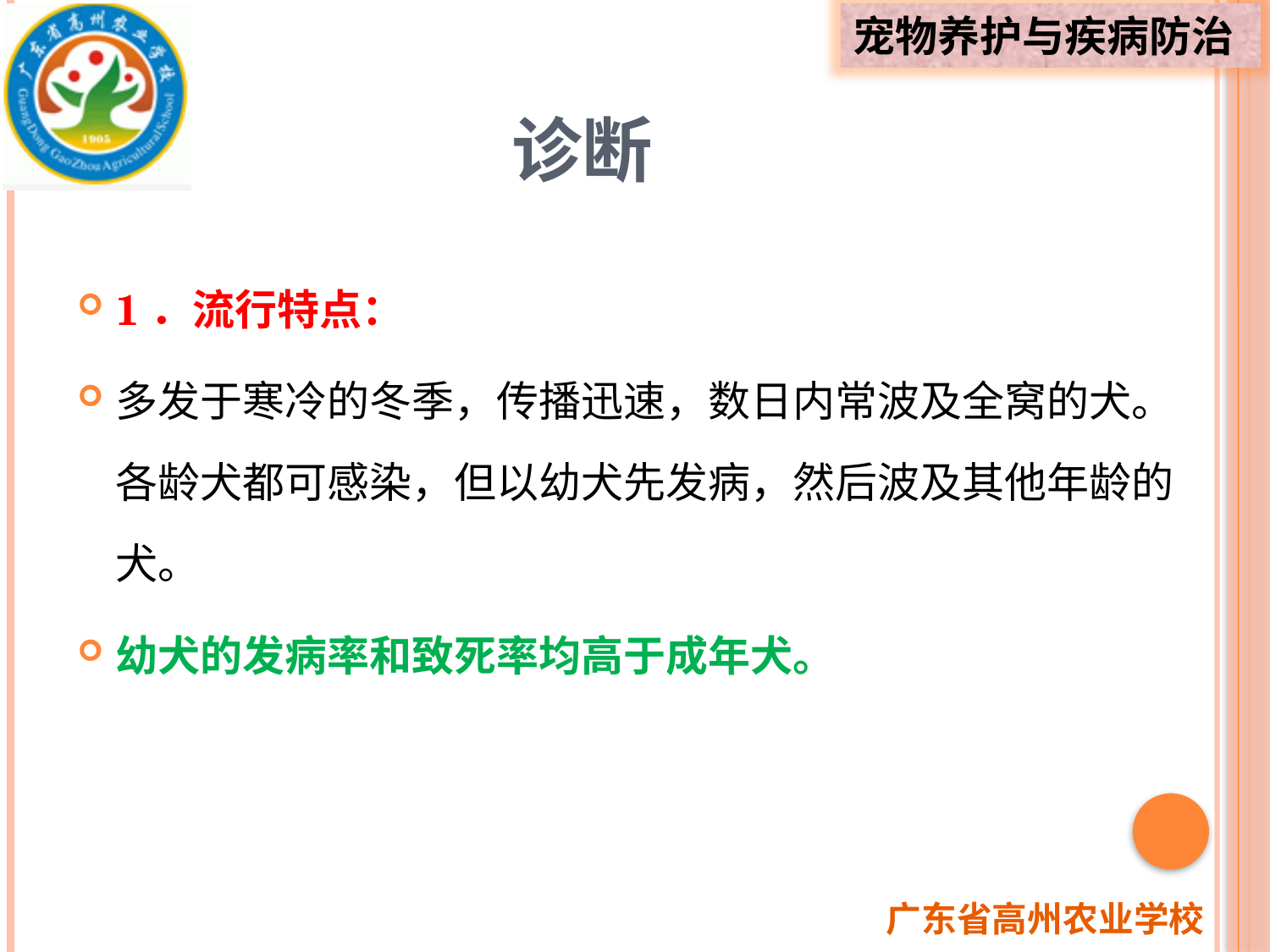

# 诊断
1．流行特点：
多发于寒冷的冬季，传播迅速，数日内常波及全窝的犬。各龄犬都可感染，但以幼犬先发病，然后波及其他年龄的犬。
幼犬的发病率和致死率均高于成年犬。